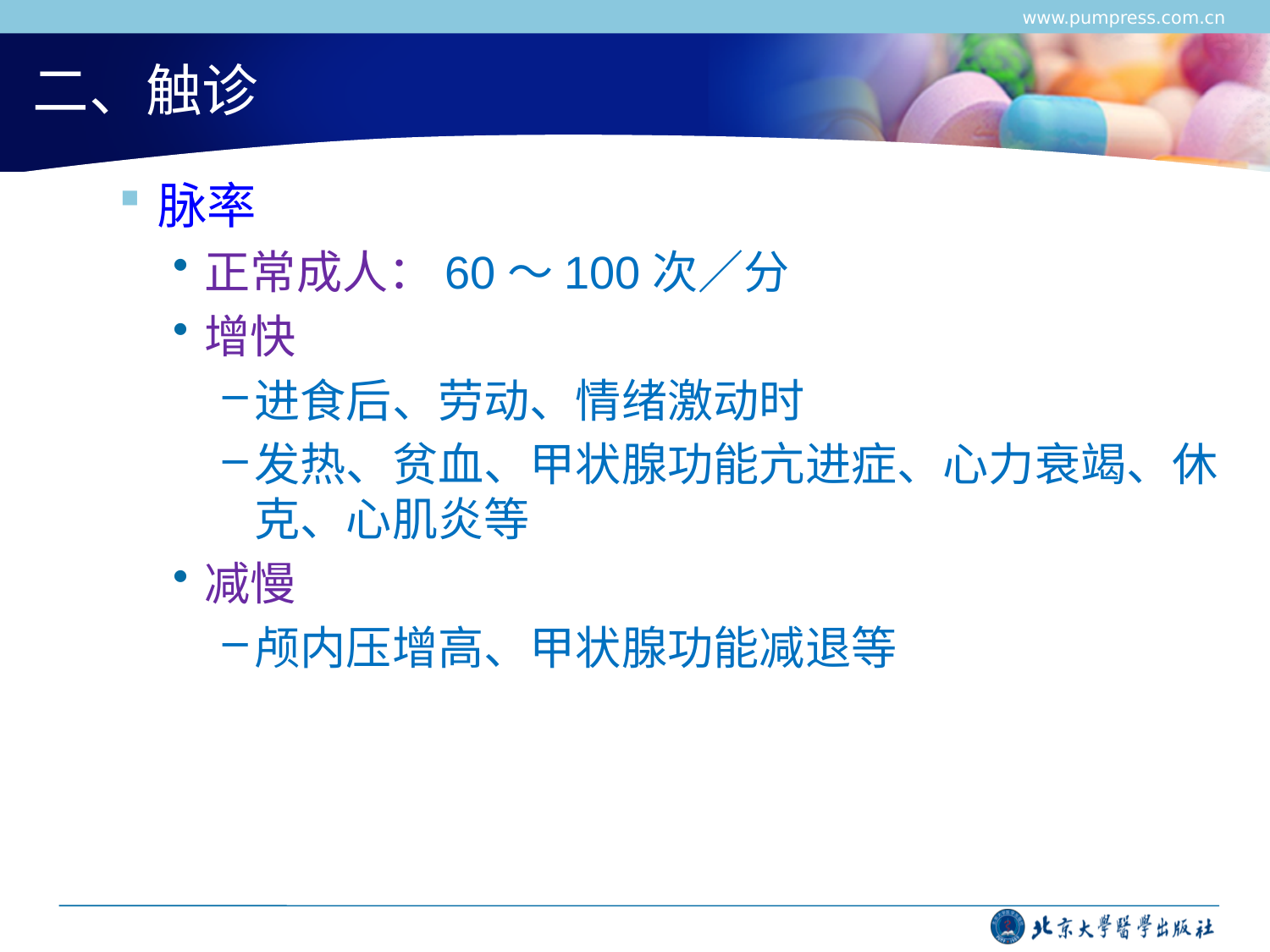

www.pumpress.com.cn
# 二、触诊
脉率
正常成人：60～100次／分
增快
进食后、劳动、情绪激动时
发热、贫血、甲状腺功能亢进症、心力衰竭、休克、心肌炎等
减慢
颅内压增高、甲状腺功能减退等